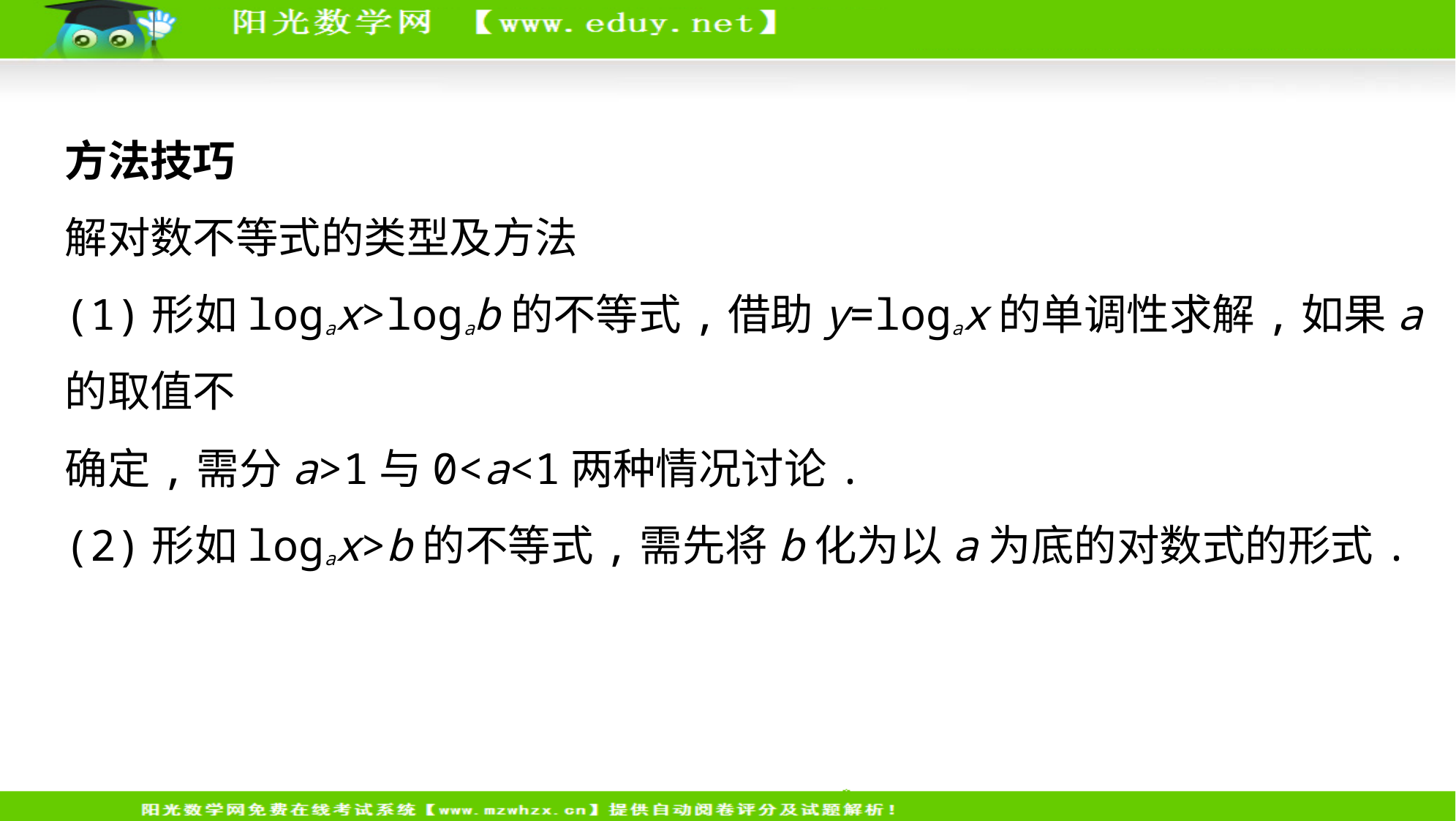

方法技巧
解对数不等式的类型及方法
(1)形如logax>logab的不等式,借助y=logax的单调性求解,如果a的取值不
确定,需分a>1与0<a<1两种情况讨论.
(2)形如logax>b的不等式,需先将b化为以a为底的对数式的形式.